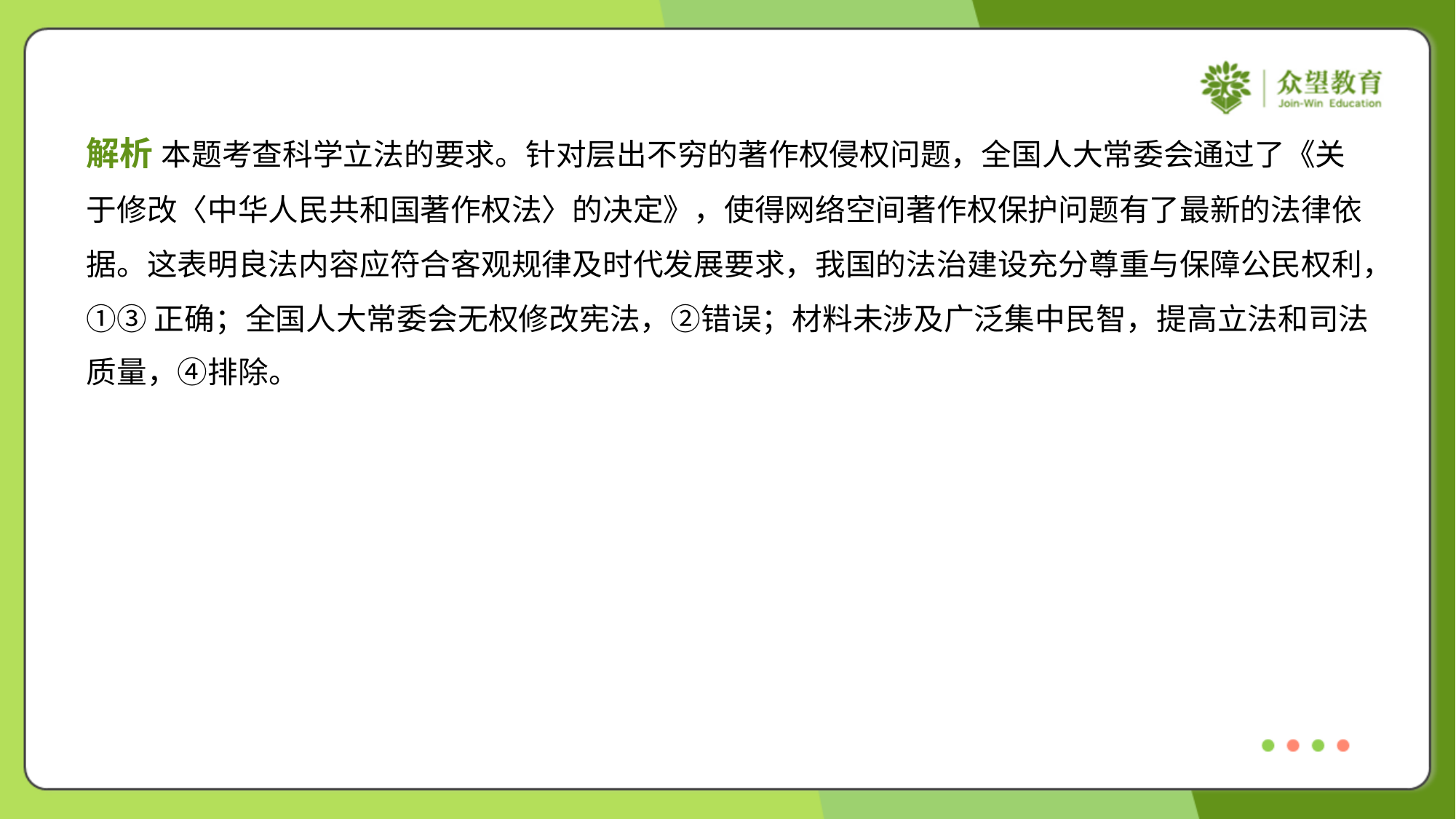

解析 本题考查科学立法的要求。针对层出不穷的著作权侵权问题，全国人大常委会通过了《关
于修改〈中华人民共和国著作权法〉的决定》，使得网络空间著作权保护问题有了最新的法律依
据。这表明良法内容应符合客观规律及时代发展要求，我国的法治建设充分尊重与保障公民权利，
①③正确；全国人大常委会无权修改宪法，②错误；材料未涉及广泛集中民智，提高立法和司法
质量，④排除。